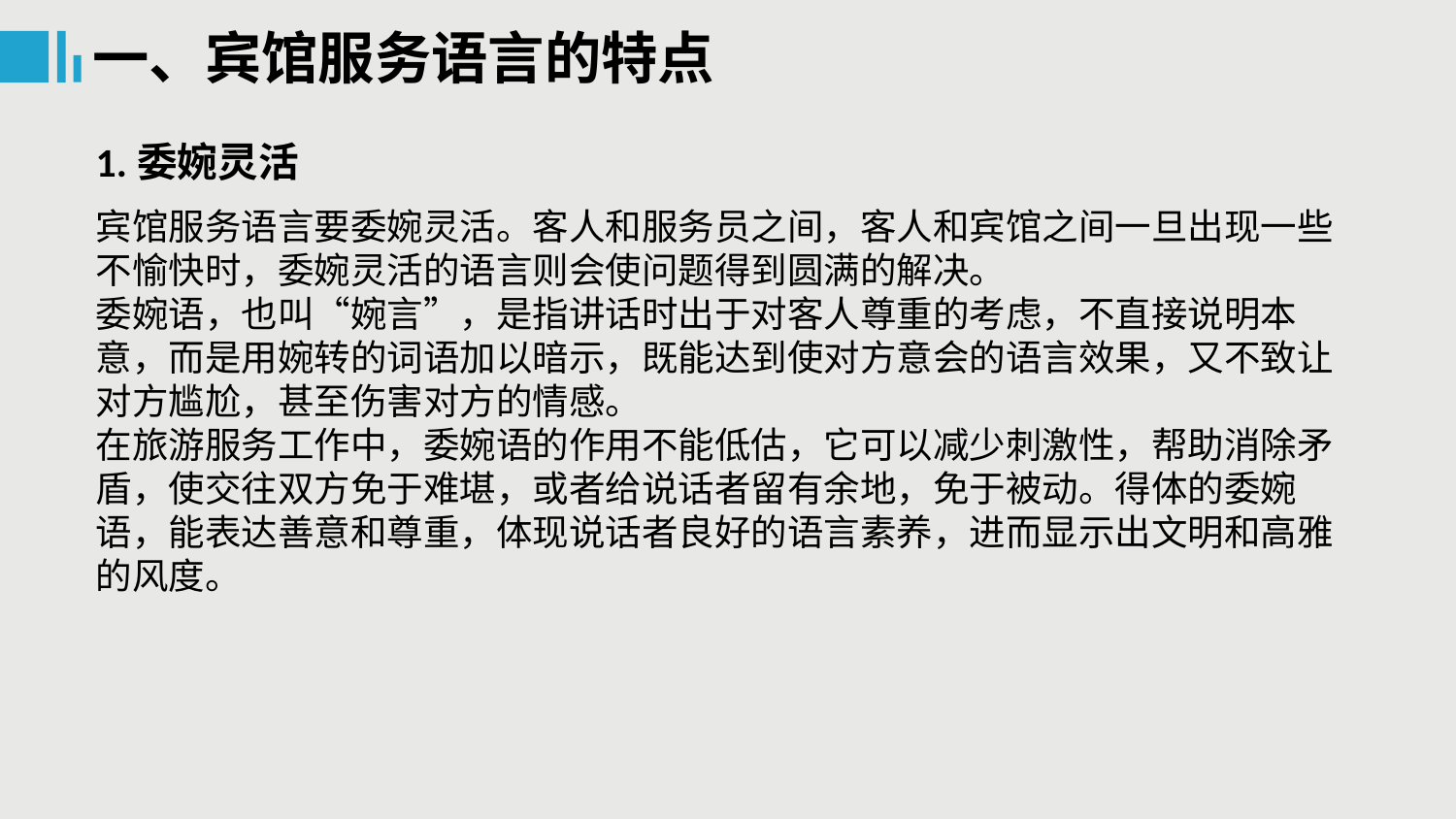

一、宾馆服务语言的特点

1.委婉灵活
宾馆服务语言要委婉灵活。客人和服务员之间，客人和宾馆之间一旦出现一些不愉快时，委婉灵活的语言则会使问题得到圆满的解决。
委婉语，也叫“婉言”，是指讲话时出于对客人尊重的考虑，不直接说明本意，而是用婉转的词语加以暗示，既能达到使对方意会的语言效果，又不致让对方尴尬，甚至伤害对方的情感。
在旅游服务工作中，委婉语的作用不能低估，它可以减少刺激性，帮助消除矛盾，使交往双方免于难堪，或者给说话者留有余地，免于被动。得体的委婉语，能表达善意和尊重，体现说话者良好的语言素养，进而显示出文明和高雅的风度。